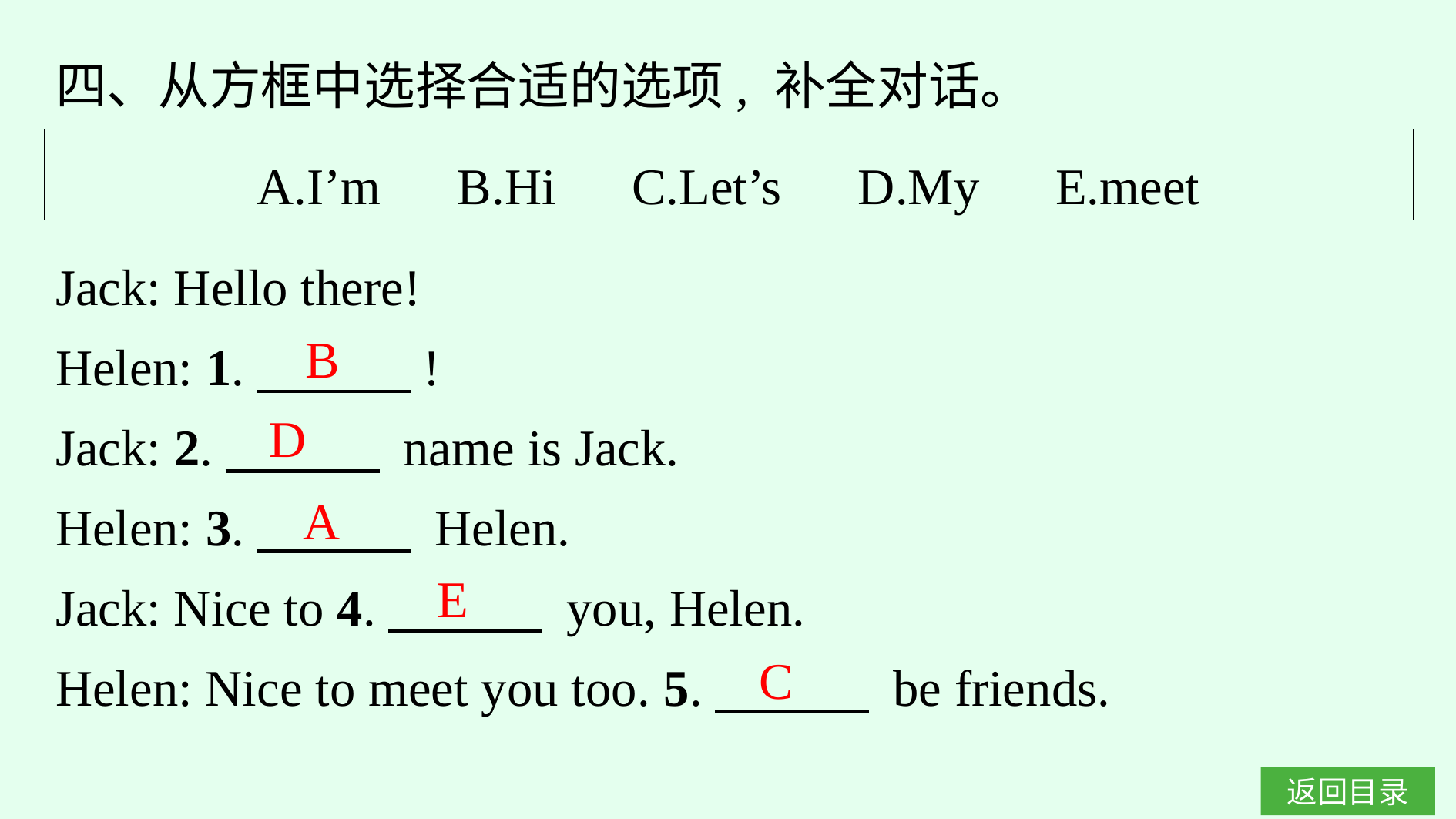

四、从方框中选择合适的选项, 补全对话。
A.I’m　B.Hi　C.Let’s　D.My　E.meet
Jack: Hello there!
Helen: 1.　　　!
Jack: 2.　　　 name is Jack.
Helen: 3.　　　 Helen.
Jack: Nice to 4.　　　 you, Helen.
Helen: Nice to meet you too. 5.　　　 be friends.
B
D
A
E
C